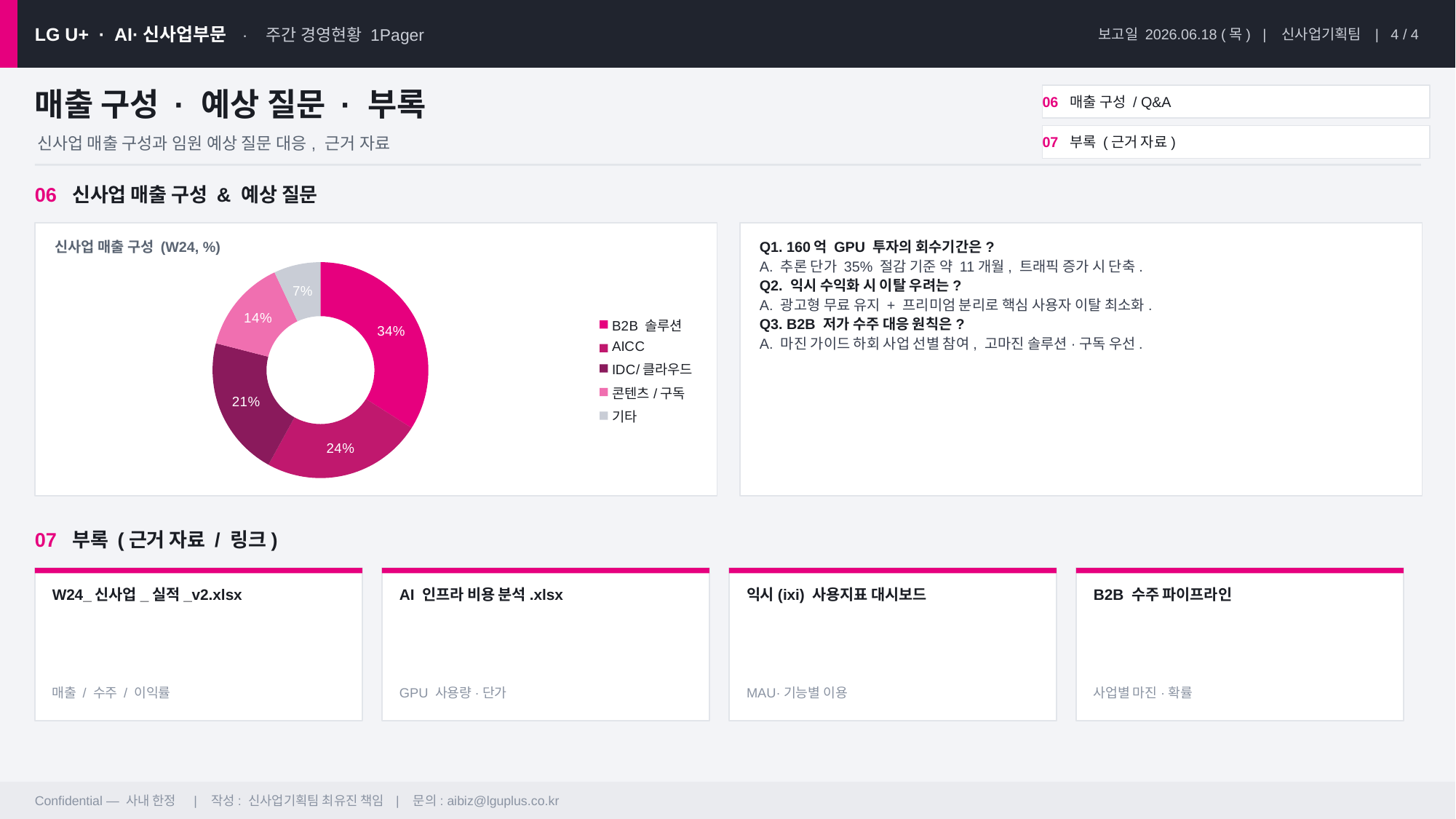

LG U+  ·  AI·신사업부문   ·   주간 경영현황 1Pager
보고일 2026.06.18 (목)   |   신사업기획팀   |   4 / 4
매출 구성 · 예상 질문 · 부록
06  매출 구성 / Q&A
07  부록 (근거 자료)
신사업 매출 구성과 임원 예상 질문 대응, 근거 자료

06  신사업 매출 구성 & 예상 질문

신사업 매출 구성 (W24, %)
Q1. 160억 GPU 투자의 회수기간은?
A. 추론 단가 35% 절감 기준 약 11개월, 트래픽 증가 시 단축.
Q2. 익시 수익화 시 이탈 우려는?
A. 광고형 무료 유지 + 프리미엄 분리로 핵심 사용자 이탈 최소화.
Q3. B2B 저가 수주 대응 원칙은?
A. 마진 가이드 하회 사업 선별 참여, 고마진 솔루션·구독 우선.

### Chart

| Category | 구성 |
|---|---|
| B2B 솔루션 | 34.0 |
| AICC | 24.0 |
| IDC/클라우드 | 21.0 |
| 콘텐츠/구독 | 14.0 |
| 기타 | 7.0 |
07  부록 (근거 자료 / 링크)

W24_신사업_실적_v2.xlsx
AI 인프라 비용 분석.xlsx
익시(ixi) 사용지표 대시보드
B2B 수주 파이프라인
매출 / 수주 / 이익률
GPU 사용량·단가
MAU·기능별 이용
사업별 마진·확률

Confidential — 사내 한정     |   작성: 신사업기획팀 최유진 책임   |   문의: aibiz@lguplus.co.kr